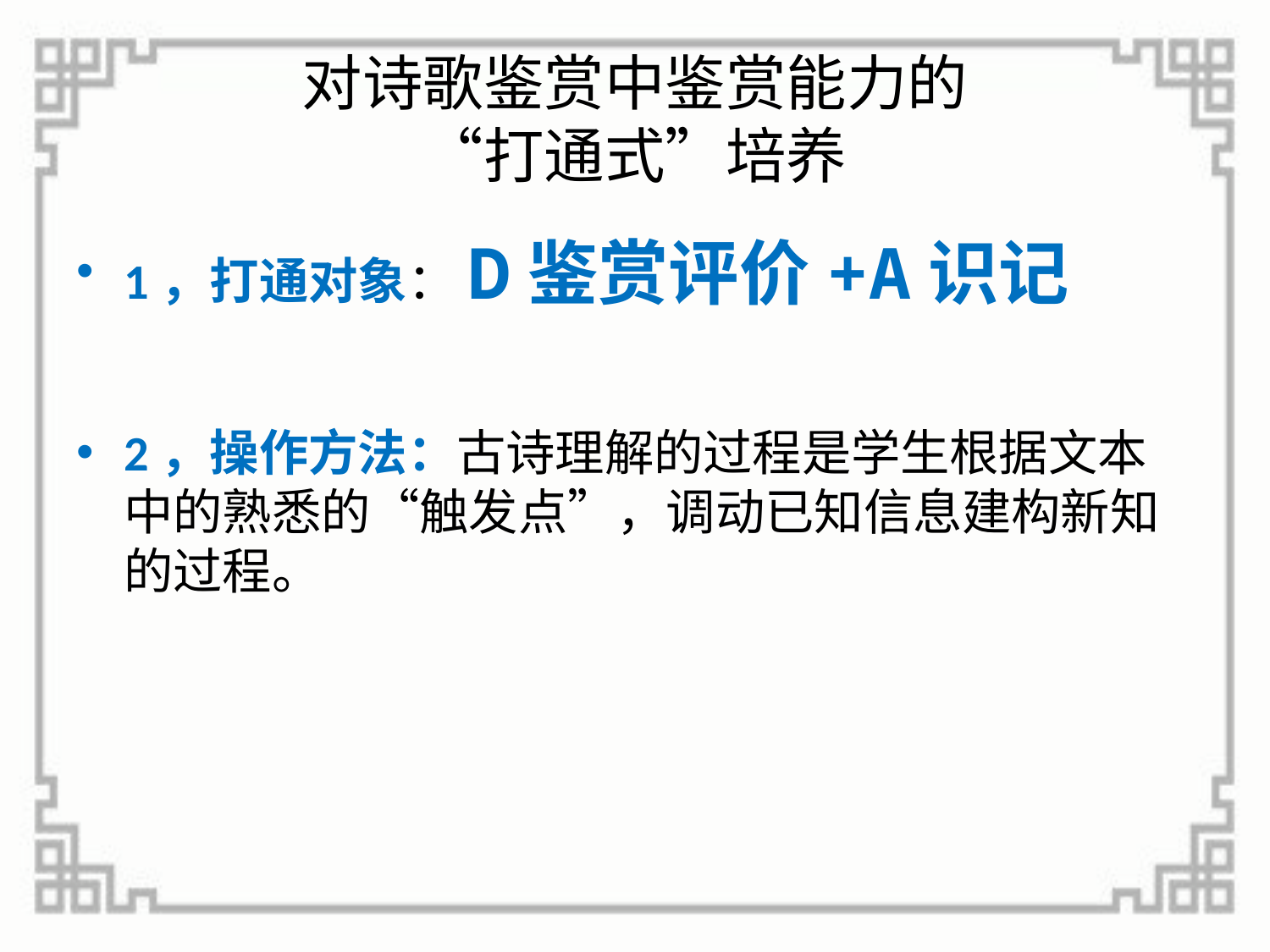

# 对诗歌鉴赏中鉴赏能力的 “打通式”培养
1，打通对象：D鉴赏评价+A识记

2，操作方法：古诗理解的过程是学生根据文本中的熟悉的“触发点”，调动已知信息建构新知的过程。